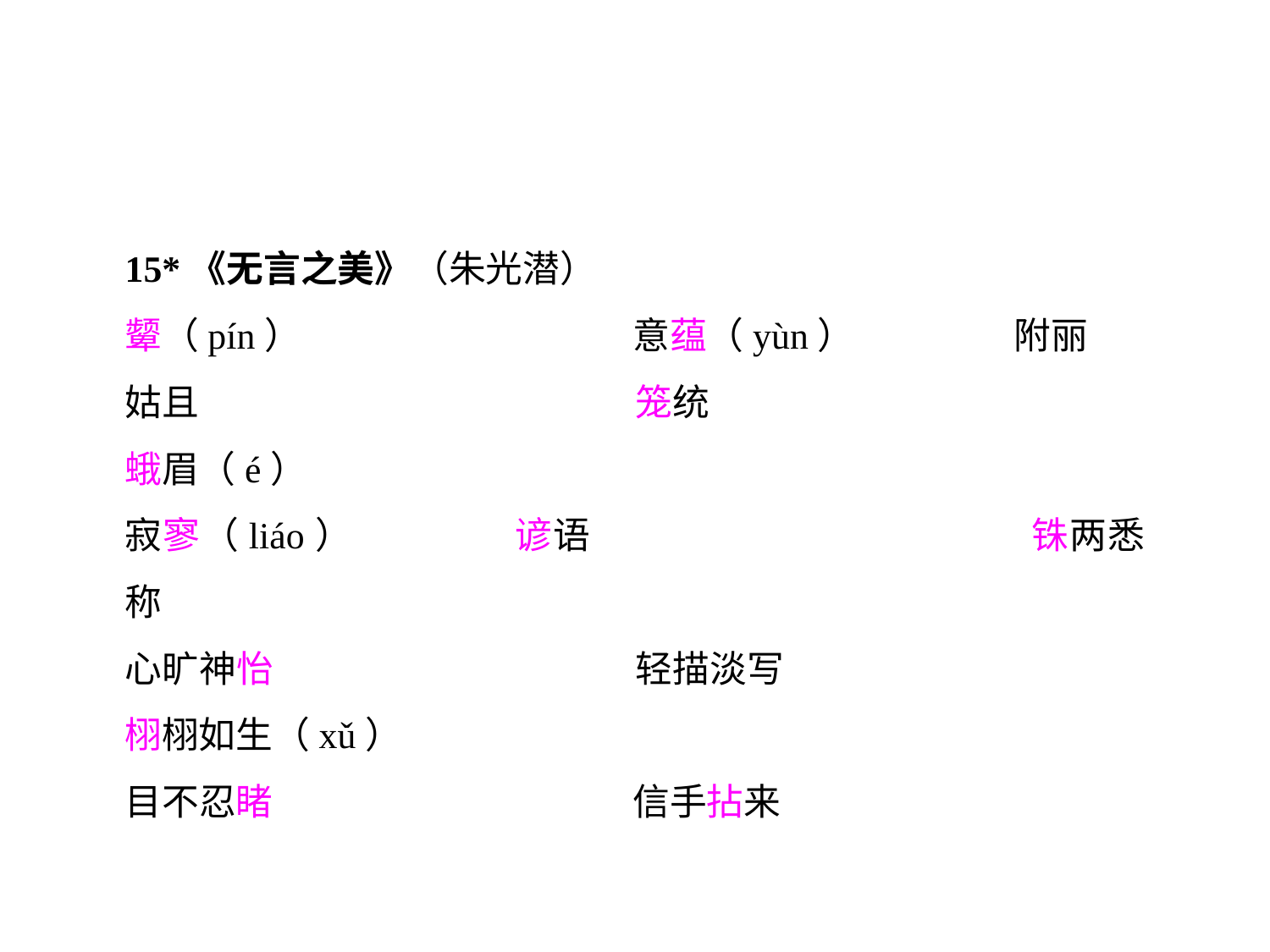

15*《无言之美》（朱光潜）
颦（pín）			意蕴（yùn）		附丽
姑且				笼统				蛾眉（é）
寂寥（liáo）		谚语				铢两悉称
心旷神怡			轻描淡写			栩栩如生（xǔ）
目不忍睹			信手拈来